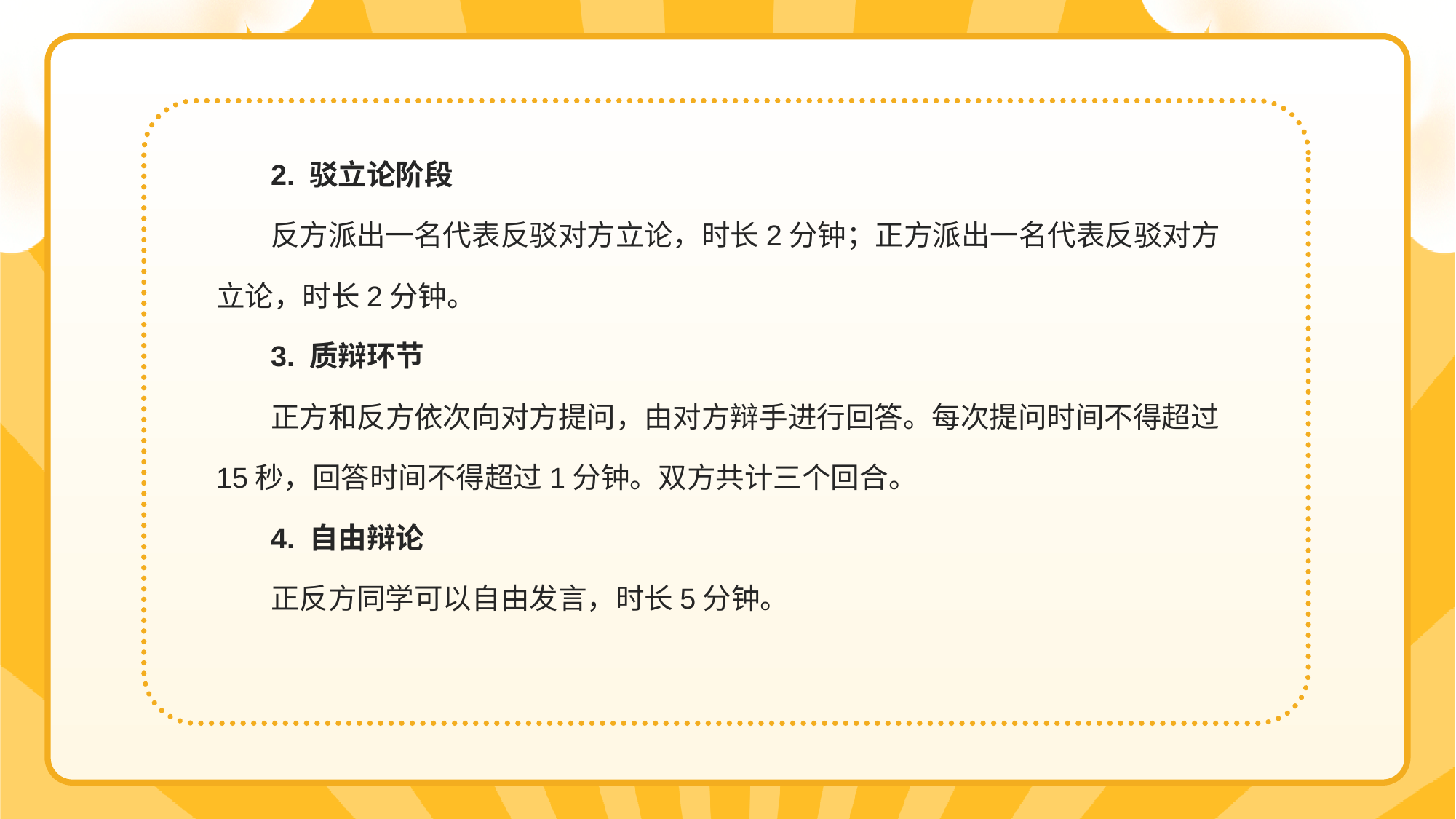

2. 驳立论阶段
反方派出一名代表反驳对方立论，时长2分钟；正方派出一名代表反驳对方立论，时长2分钟。
3. 质辩环节
正方和反方依次向对方提问，由对方辩手进行回答。每次提问时间不得超过15秒，回答时间不得超过1分钟。双方共计三个回合。
4. 自由辩论
正反方同学可以自由发言，时长5分钟。